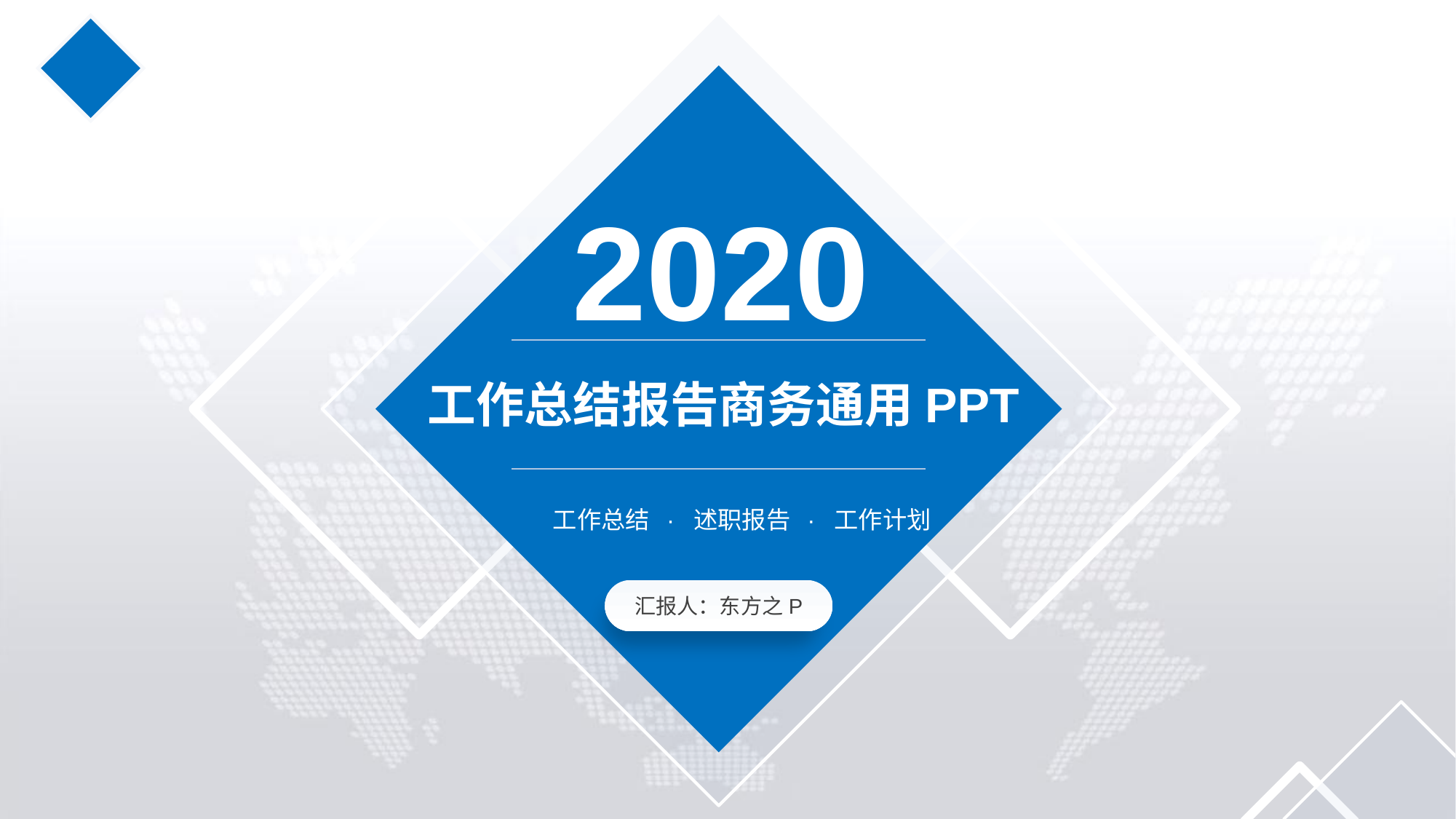

2020

工作总结报告商务通用PPT
工作总结  ·  述职报告  ·  工作计划
汇报人：东方之P